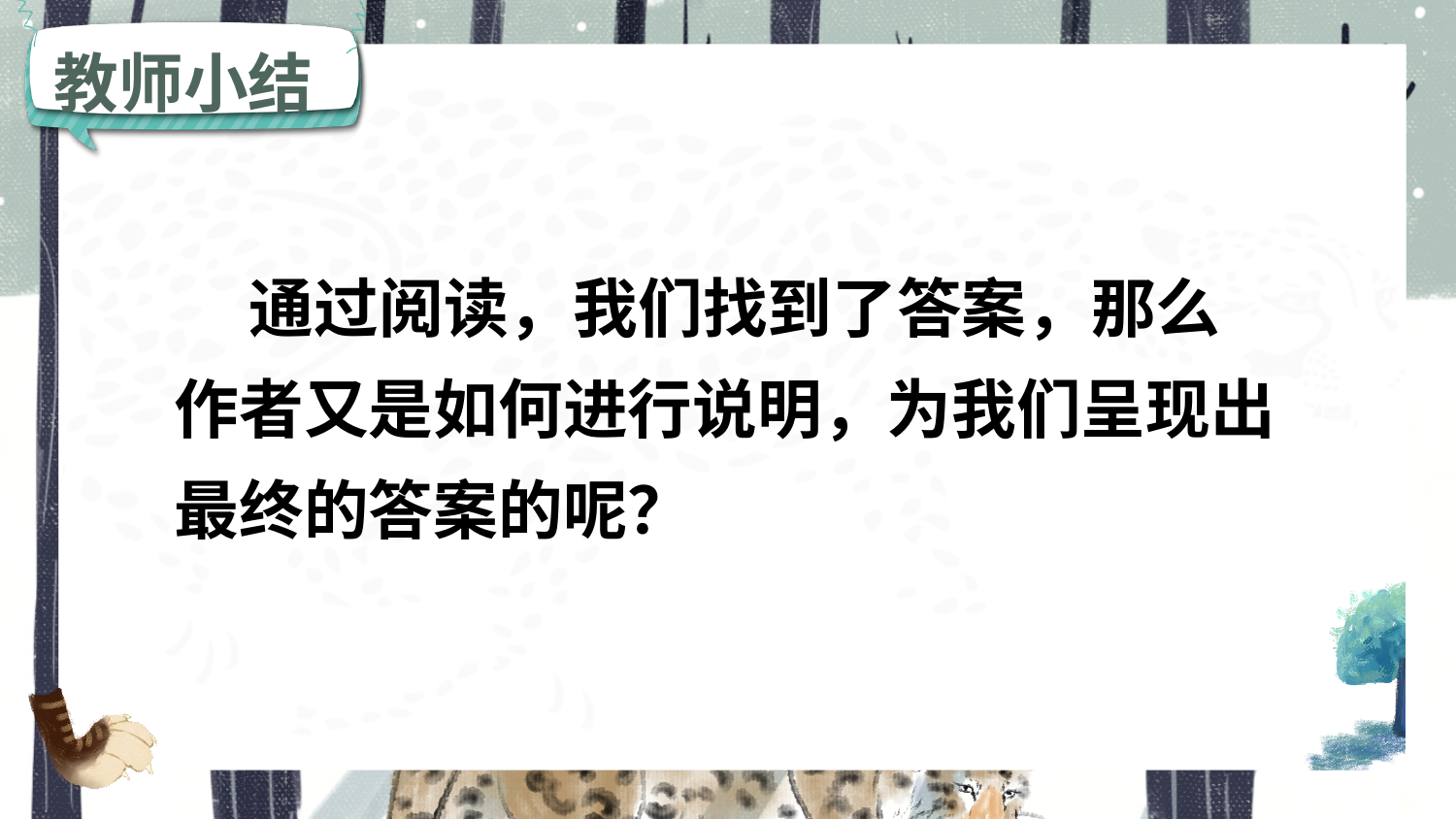

教师小结
    通过阅读，我们找到了答案，那么作者又是如何进行说明，为我们呈现出最终的答案的呢？